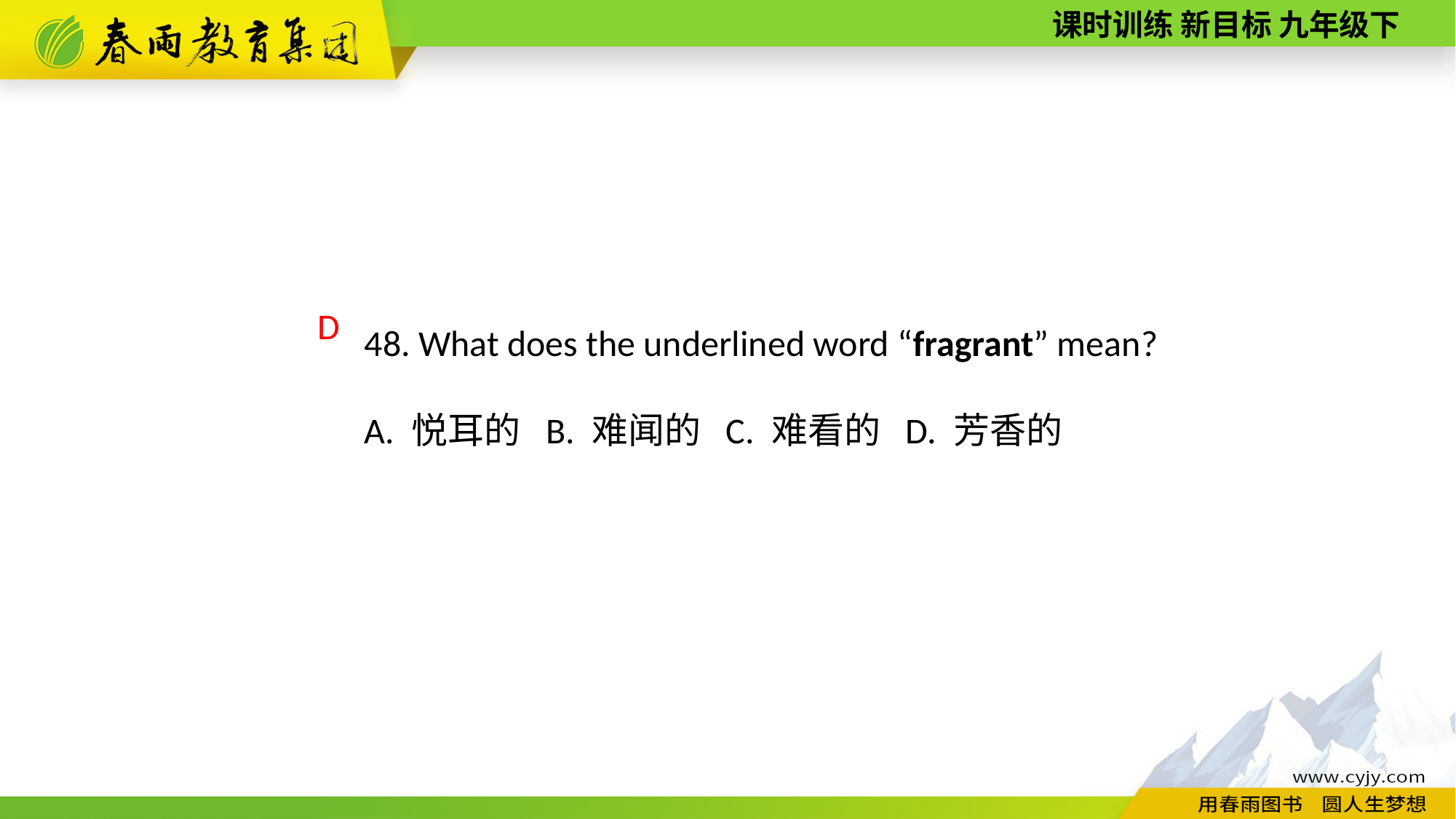

48. What does the underlined word “fragrant” mean?
A. 悦耳的  B. 难闻的  C. 难看的  D. 芳香的
D